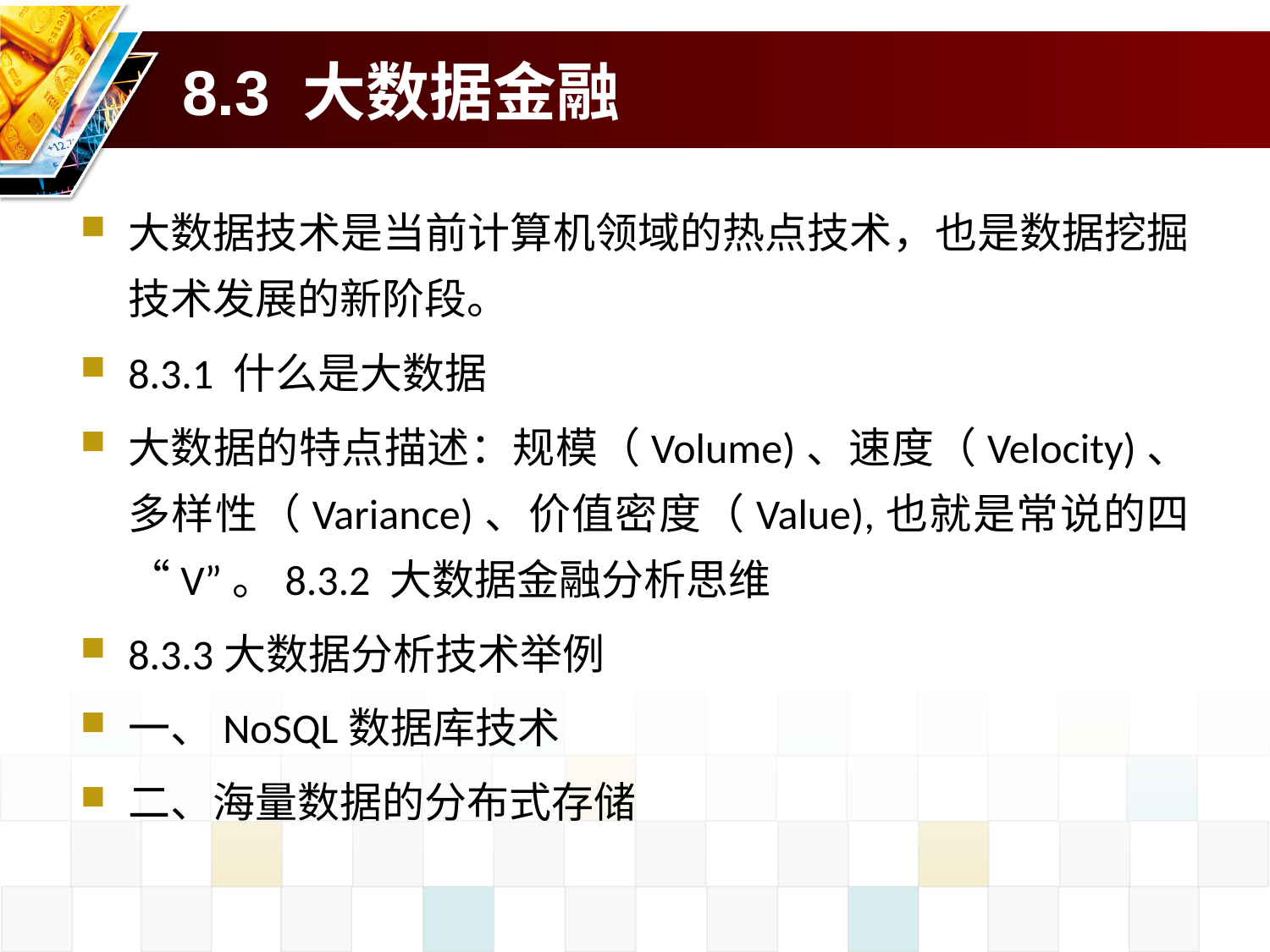

# 8.3 大数据金融
大数据技术是当前计算机领域的热点技术，也是数据挖掘技术发展的新阶段。
8.3.1 什么是大数据
大数据的特点描述：规模（Volume)、速度（Velocity)、多样性（Variance)、价值密度（Value),也就是常说的四“V”。8.3.2 大数据金融分析思维
8.3.3大数据分析技术举例
一、NoSQL数据库技术
二、海量数据的分布式存储